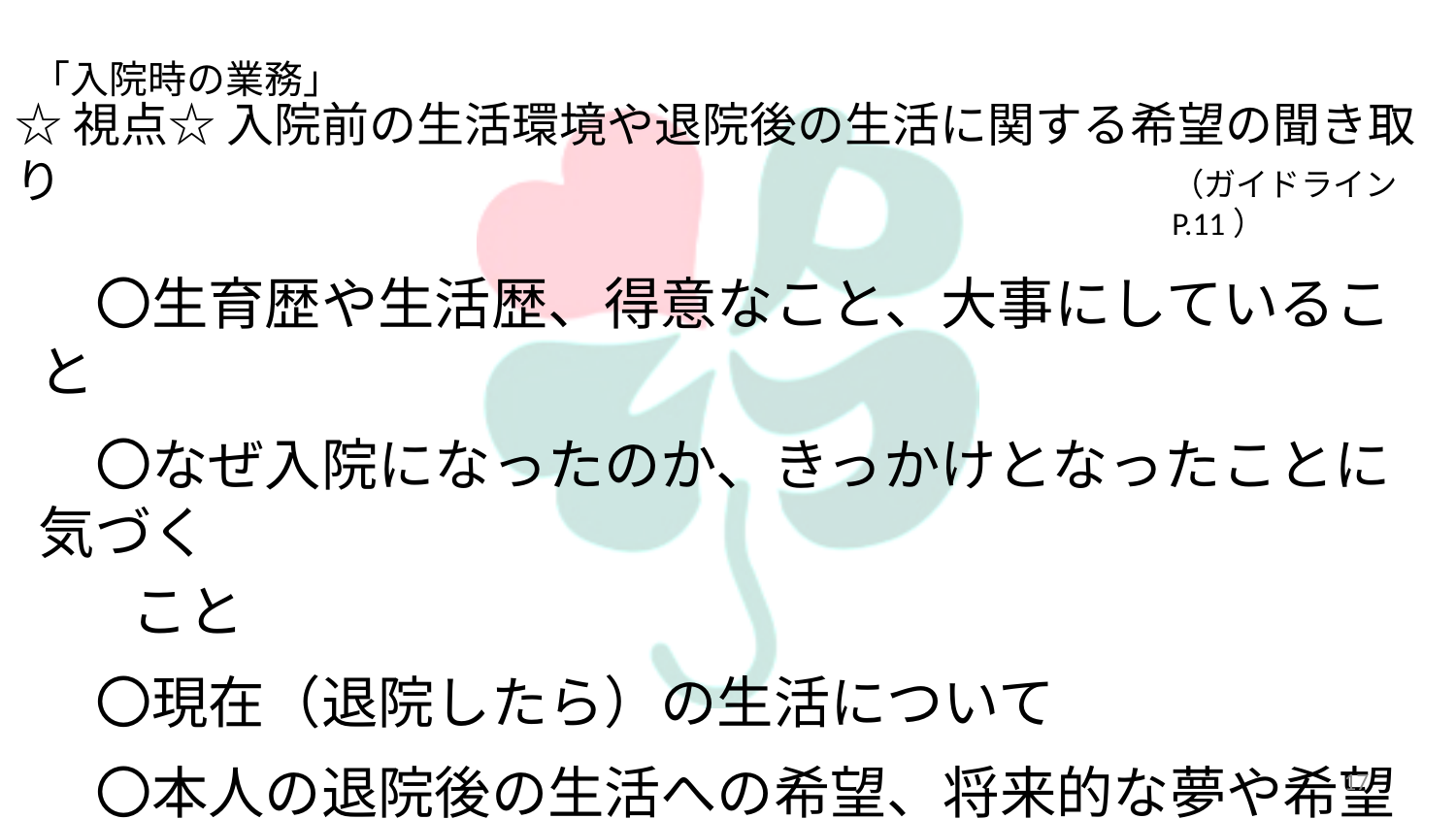

「入院時の業務」
# ☆視点☆ 入院前の生活環境や退院後の生活に関する希望の聞き取り
　　　　　　
（ガイドラインP.11）
　〇生育歴や生活歴、得意なこと、大事にしていること

　〇なぜ入院になったのか、きっかけとなったことに気づく
こと

　〇現在（退院したら）の生活について

　〇本人の退院後の生活への希望、将来的な夢や希望

　〇家族の心配事、希望、願い
17